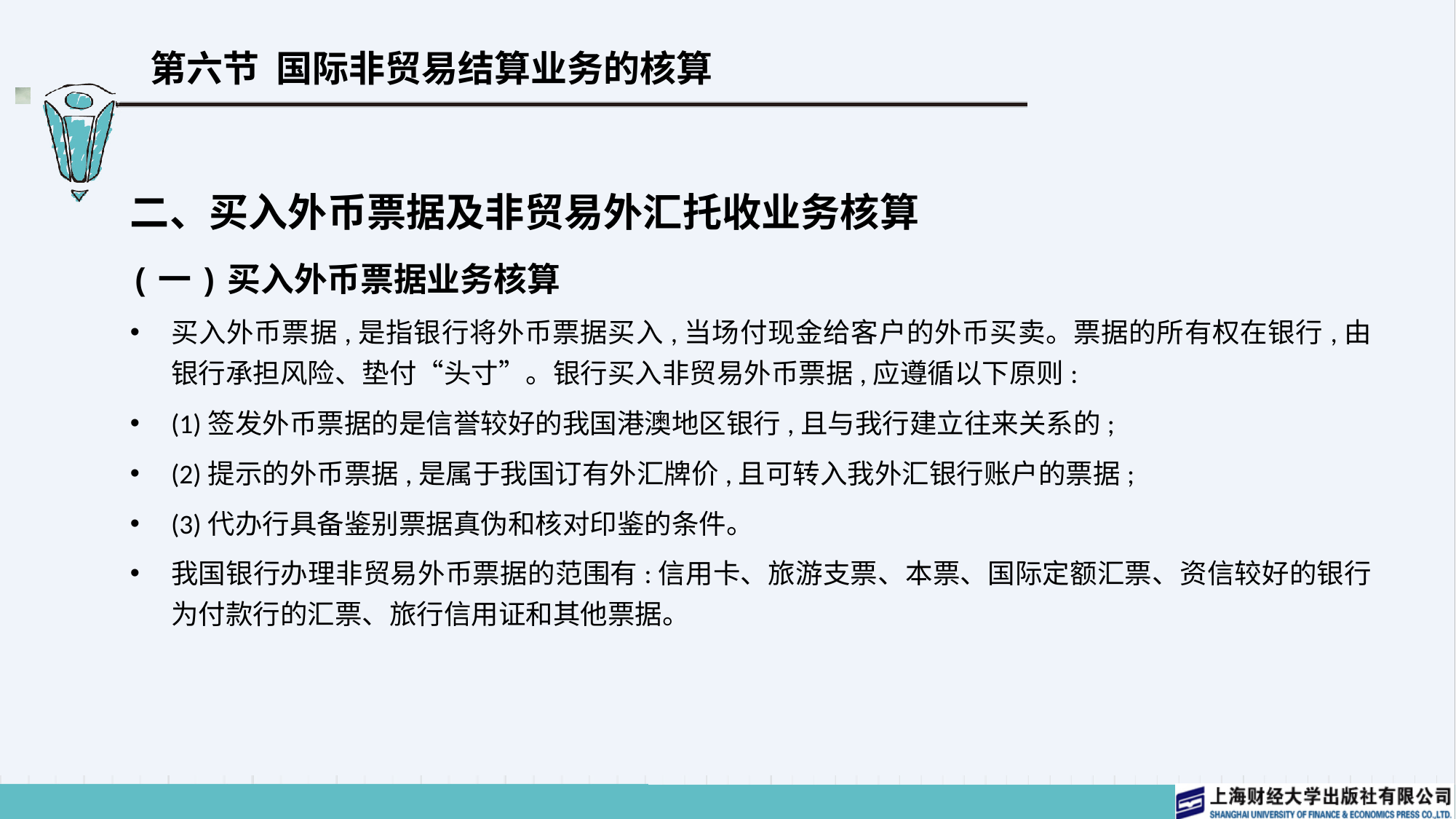

# 第六节  国际非贸易结算业务的核算
二、买入外币票据及非贸易外汇托收业务核算
(一)买入外币票据业务核算
买入外币票据,是指银行将外币票据买入,当场付现金给客户的外币买卖。票据的所有权在银行,由银行承担风险、垫付“头寸”。银行买入非贸易外币票据,应遵循以下原则:
(1)签发外币票据的是信誉较好的我国港澳地区银行,且与我行建立往来关系的;
(2)提示的外币票据,是属于我国订有外汇牌价,且可转入我外汇银行账户的票据;
(3)代办行具备鉴别票据真伪和核对印鉴的条件。
我国银行办理非贸易外币票据的范围有:信用卡、旅游支票、本票、国际定额汇票、资信较好的银行为付款行的汇票、旅行信用证和其他票据。